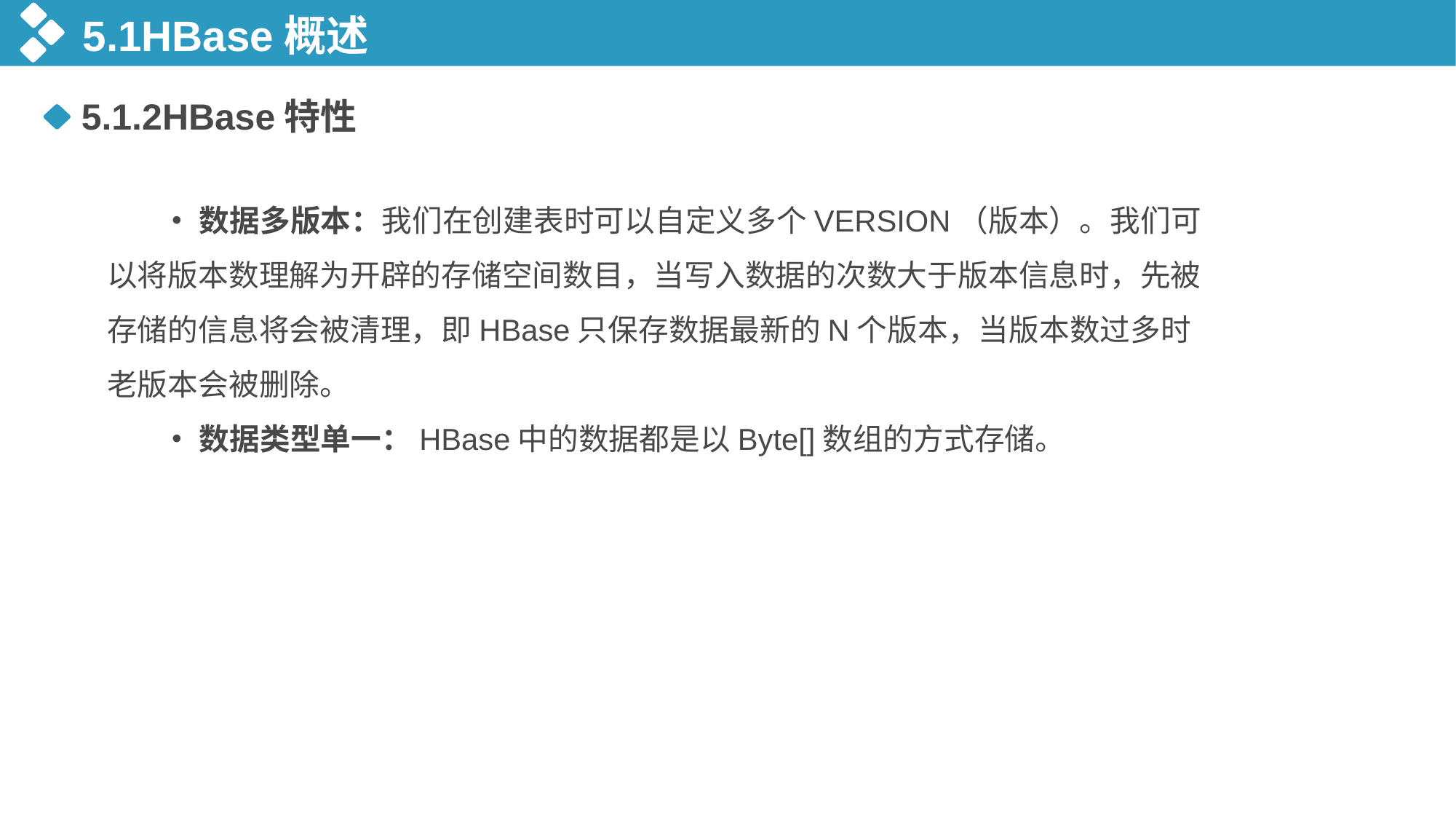

5.1HBase概述
5.1.2HBase特性

•数据多版本：我们在创建表时可以自定义多个VERSION（版本）。我们可以将版本数理解为开辟的存储空间数目，当写入数据的次数大于版本信息时，先被存储的信息将会被清理，即HBase只保存数据最新的N个版本，当版本数过多时老版本会被删除。
•数据类型单一：HBase中的数据都是以Byte[]数组的方式存储。